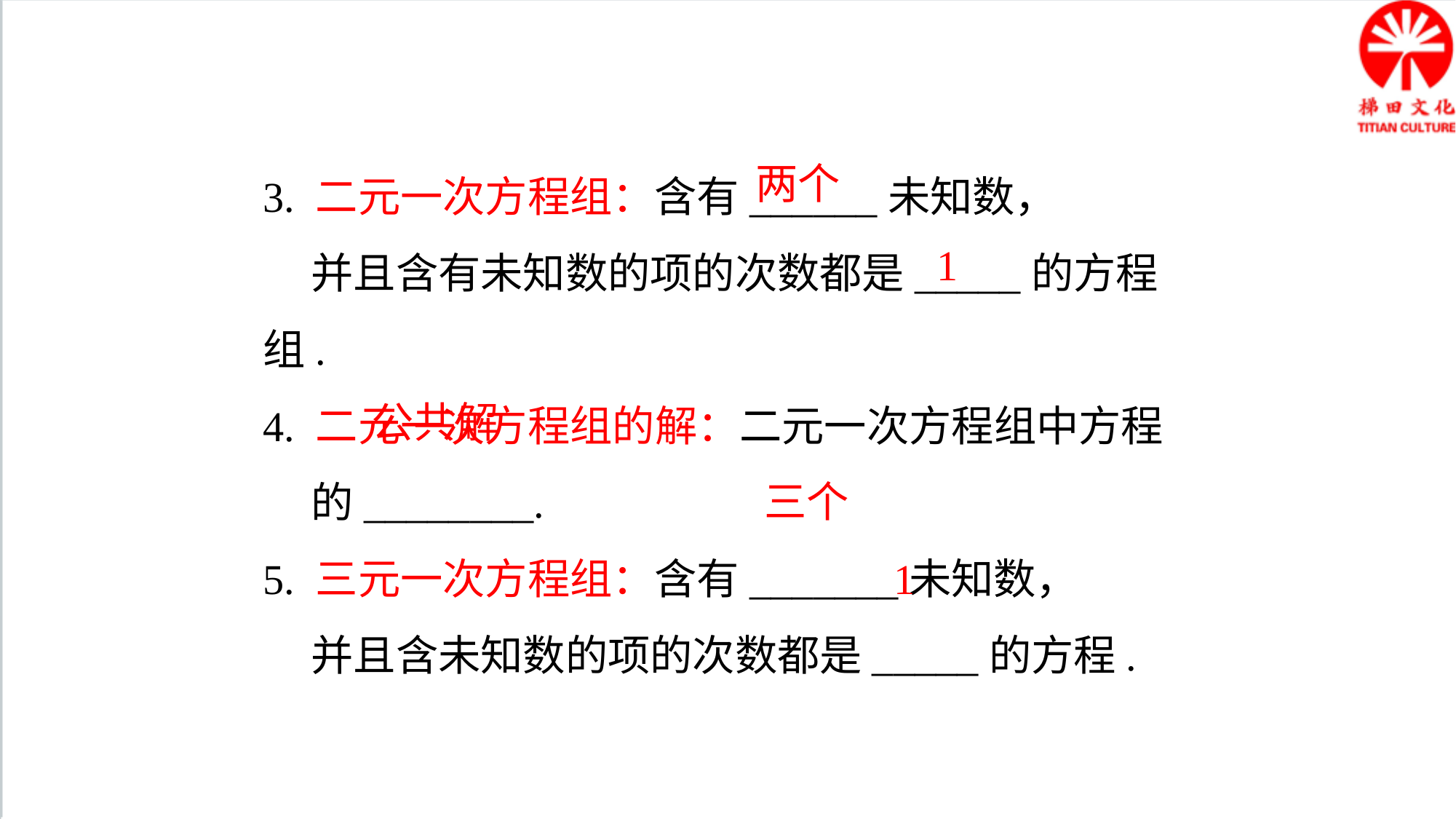

3. 二元一次方程组：含有______未知数，
    并且含有未知数的项的次数都是_____的方程组.
4. 二元一次方程组的解：二元一次方程组中方程
    的________.
5. 三元一次方程组：含有_______未知数，
    并且含未知数的项的次数都是_____的方程.
两个
1
公共解
三个
1